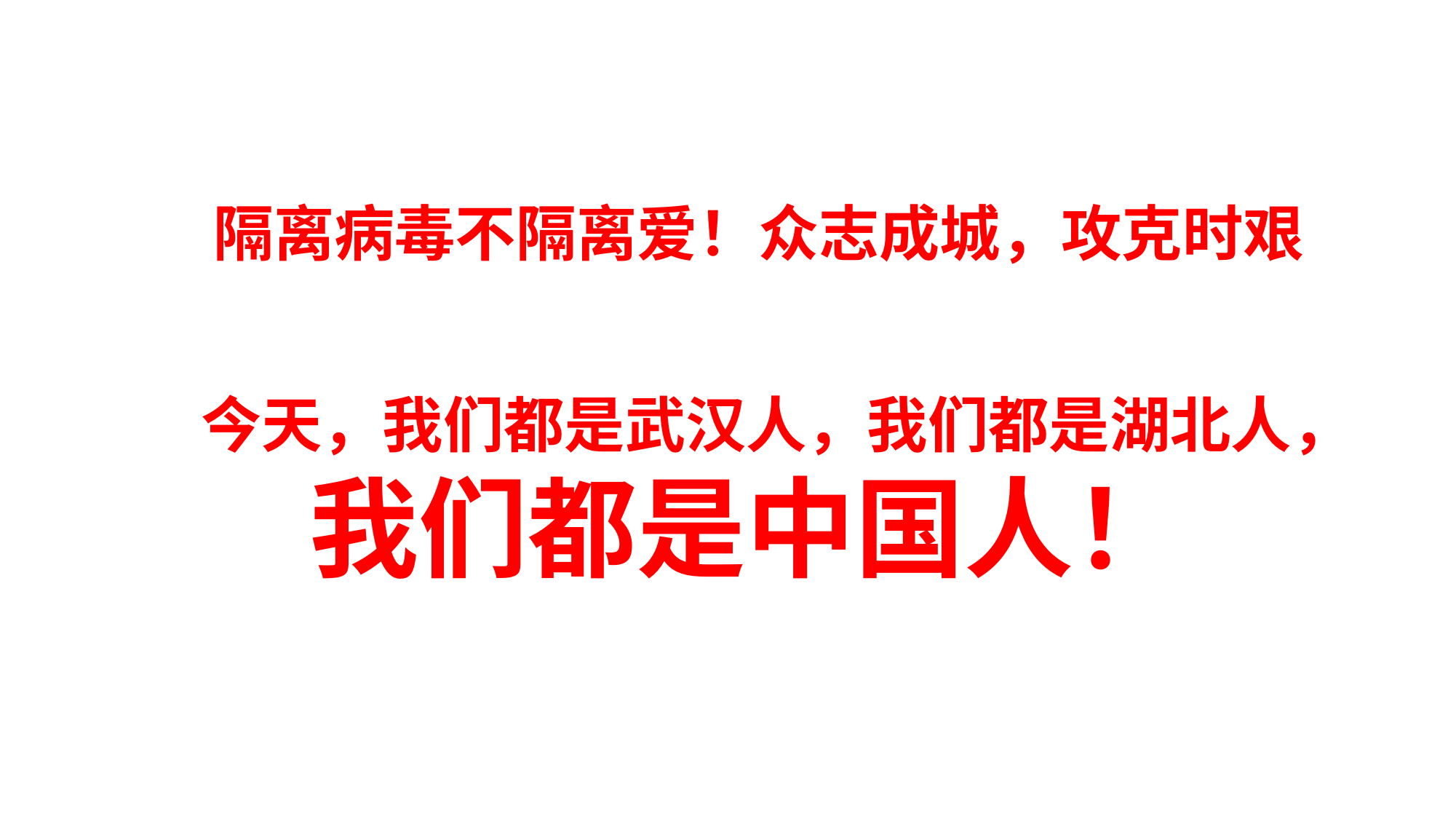

隔离病毒不隔离爱！众志成城，攻克时艰
今天，我们都是武汉人，我们都是湖北人，我们都是中国人！